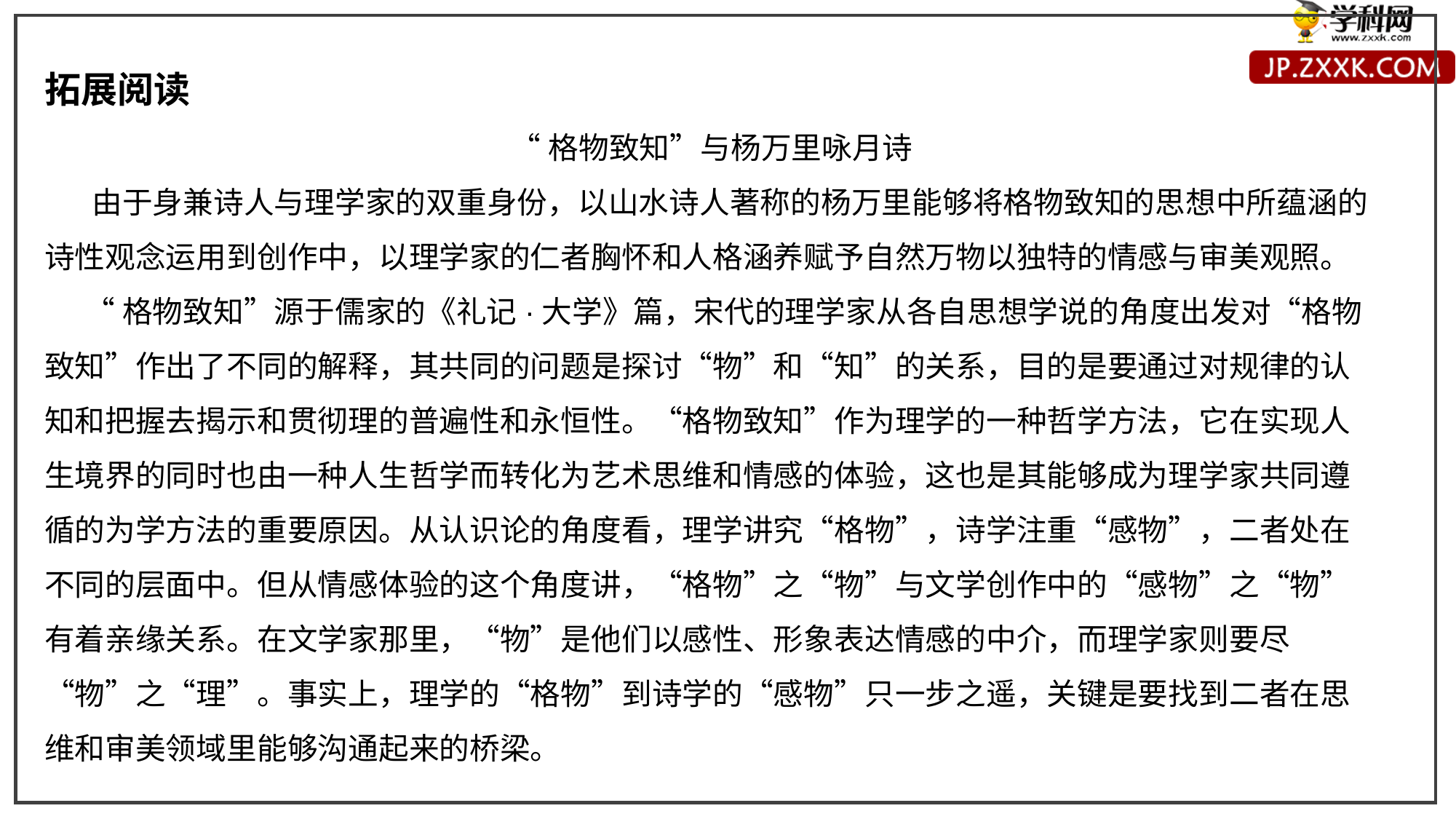

拓展阅读
“格物致知”与杨万里咏月诗
      由于身兼诗人与理学家的双重身份，以山水诗人著称的杨万里能够将格物致知的思想中所蕴涵的诗性观念运用到创作中，以理学家的仁者胸怀和人格涵养赋予自然万物以独特的情感与审美观照。
      “格物致知”源于儒家的《礼记·大学》篇，宋代的理学家从各自思想学说的角度出发对“格物致知”作出了不同的解释，其共同的问题是探讨“物”和“知”的关系，目的是要通过对规律的认知和把握去揭示和贯彻理的普遍性和永恒性。“格物致知”作为理学的一种哲学方法，它在实现人生境界的同时也由一种人生哲学而转化为艺术思维和情感的体验，这也是其能够成为理学家共同遵循的为学方法的重要原因。从认识论的角度看，理学讲究“格物”，诗学注重“感物”，二者处在不同的层面中。但从情感体验的这个角度讲，“格物”之“物”与文学创作中的“感物”之“物”有着亲缘关系。在文学家那里，“物”是他们以感性、形象表达情感的中介，而理学家则要尽“物”之“理”。事实上，理学的“格物”到诗学的“感物”只一步之遥，关键是要找到二者在思维和审美领域里能够沟通起来的桥梁。